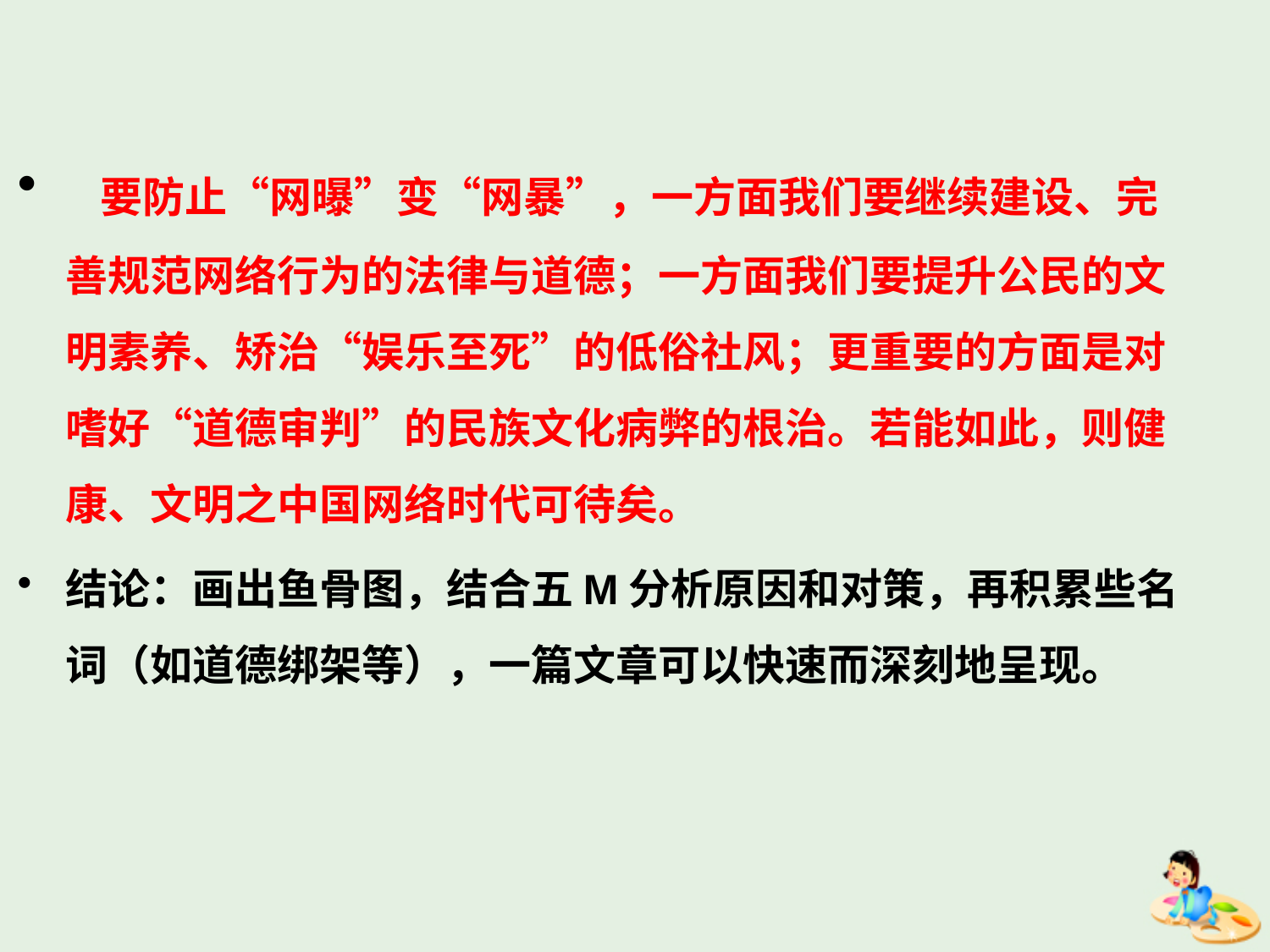

要防止“网曝”变“网暴”，一方面我们要继续建设、完善规范网络行为的法律与道德；一方面我们要提升公民的文明素养、矫治“娱乐至死”的低俗社风；更重要的方面是对嗜好“道德审判”的民族文化病弊的根治。若能如此，则健康、文明之中国网络时代可待矣。
结论：画出鱼骨图，结合五M分析原因和对策，再积累些名词（如道德绑架等），一篇文章可以快速而深刻地呈现。